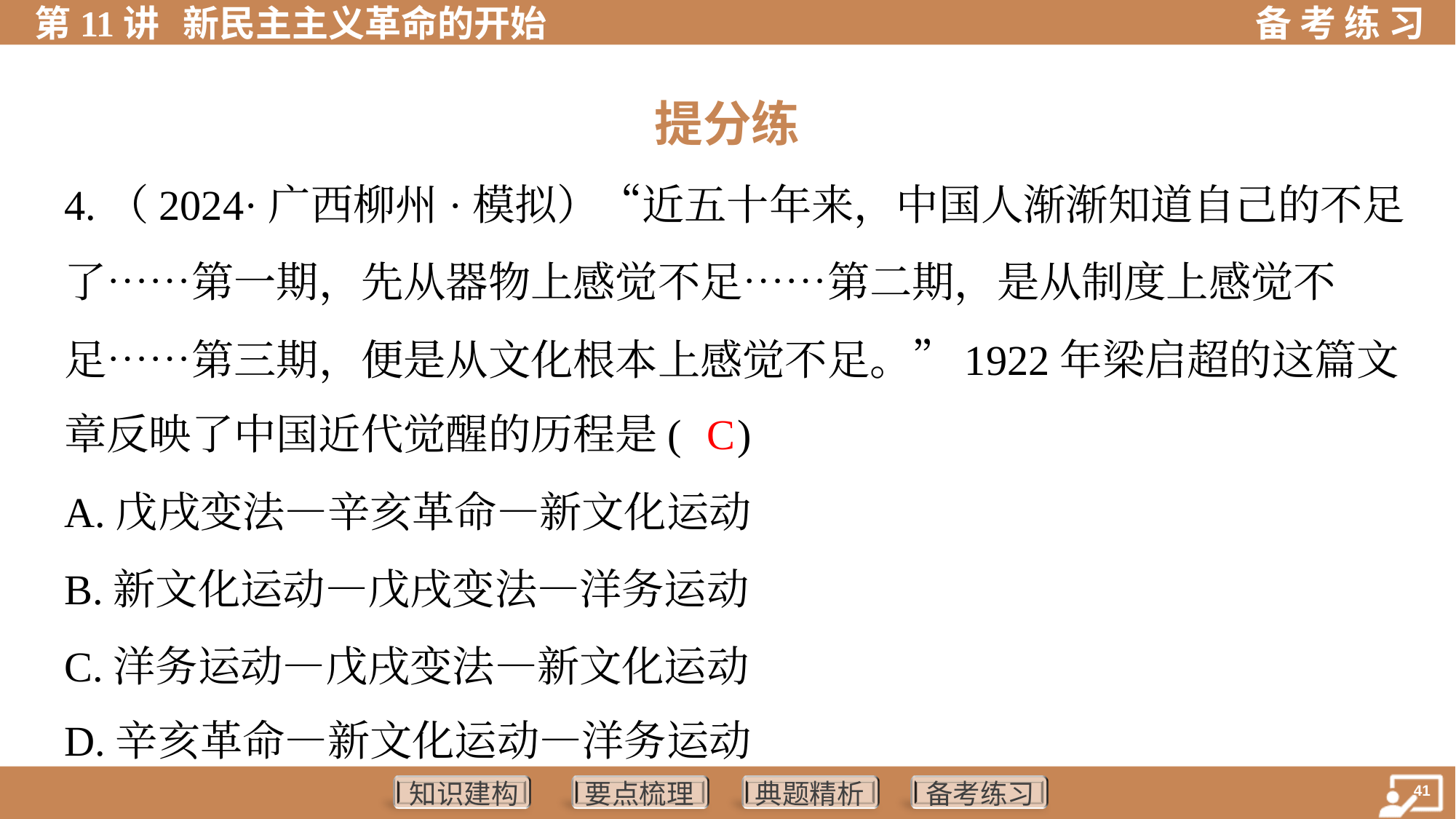

提分练
4.（2024·广西柳州·模拟）“近五十年来，中国人渐渐知道自己的不足
了……第一期，先从器物上感觉不足……第二期，是从制度上感觉不
足……第三期，便是从文化根本上感觉不足。”1922年梁启超的这篇文
章反映了中国近代觉醒的历程是(     )
C
A.戊戌变法—辛亥革命—新文化运动
B.新文化运动—戊戌变法—洋务运动
C.洋务运动—戊戌变法—新文化运动
D.辛亥革命—新文化运动—洋务运动